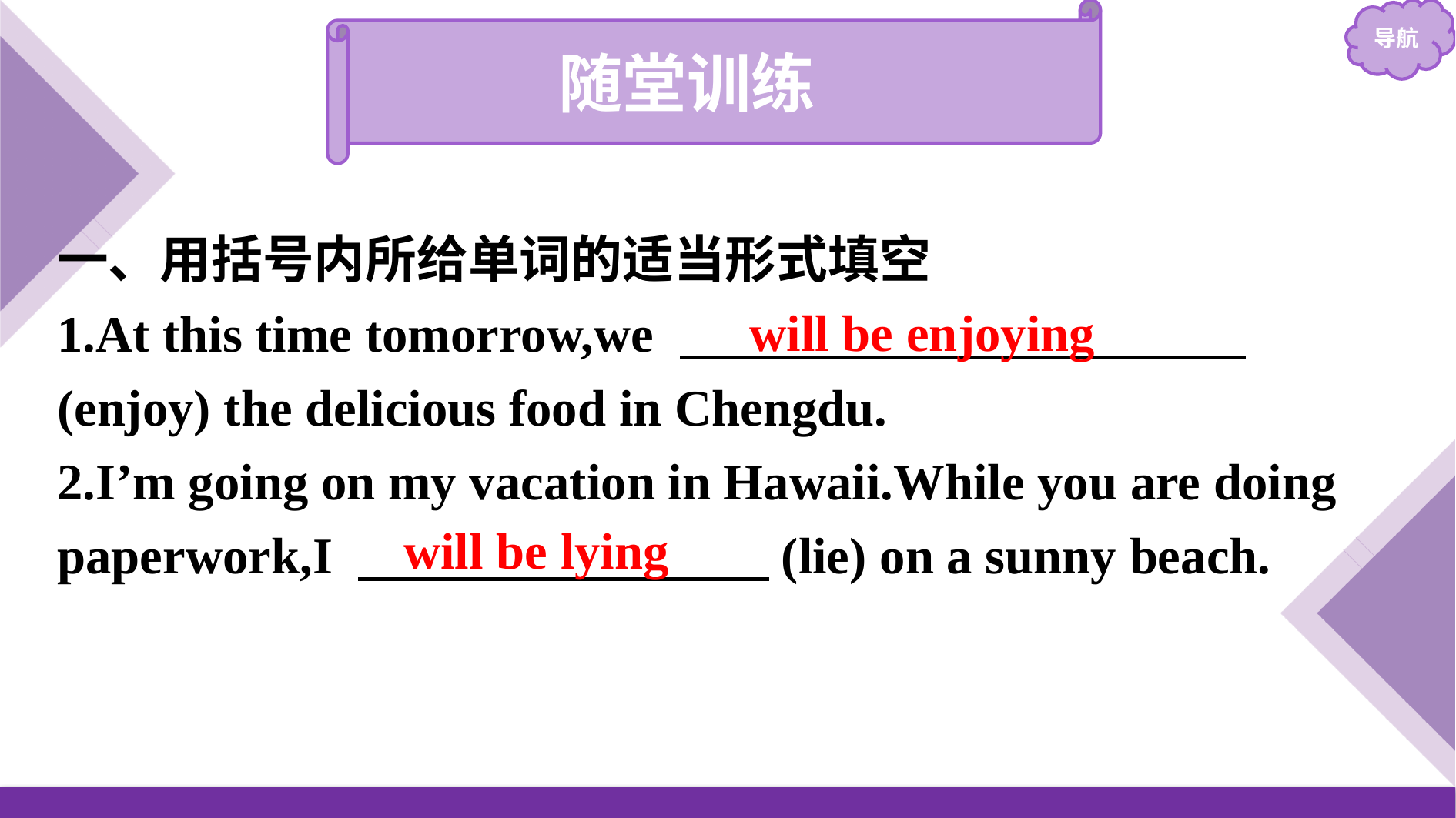

随堂训练
一、用括号内所给单词的适当形式填空
1.At this time tomorrow,we 　　　　　　　　　　　(enjoy) the delicious food in Chengdu.
2.I’m going on my vacation in Hawaii.While you are doing paperwork,I 　　　　　　　　(lie) on a sunny beach.
will be enjoying
will be lying